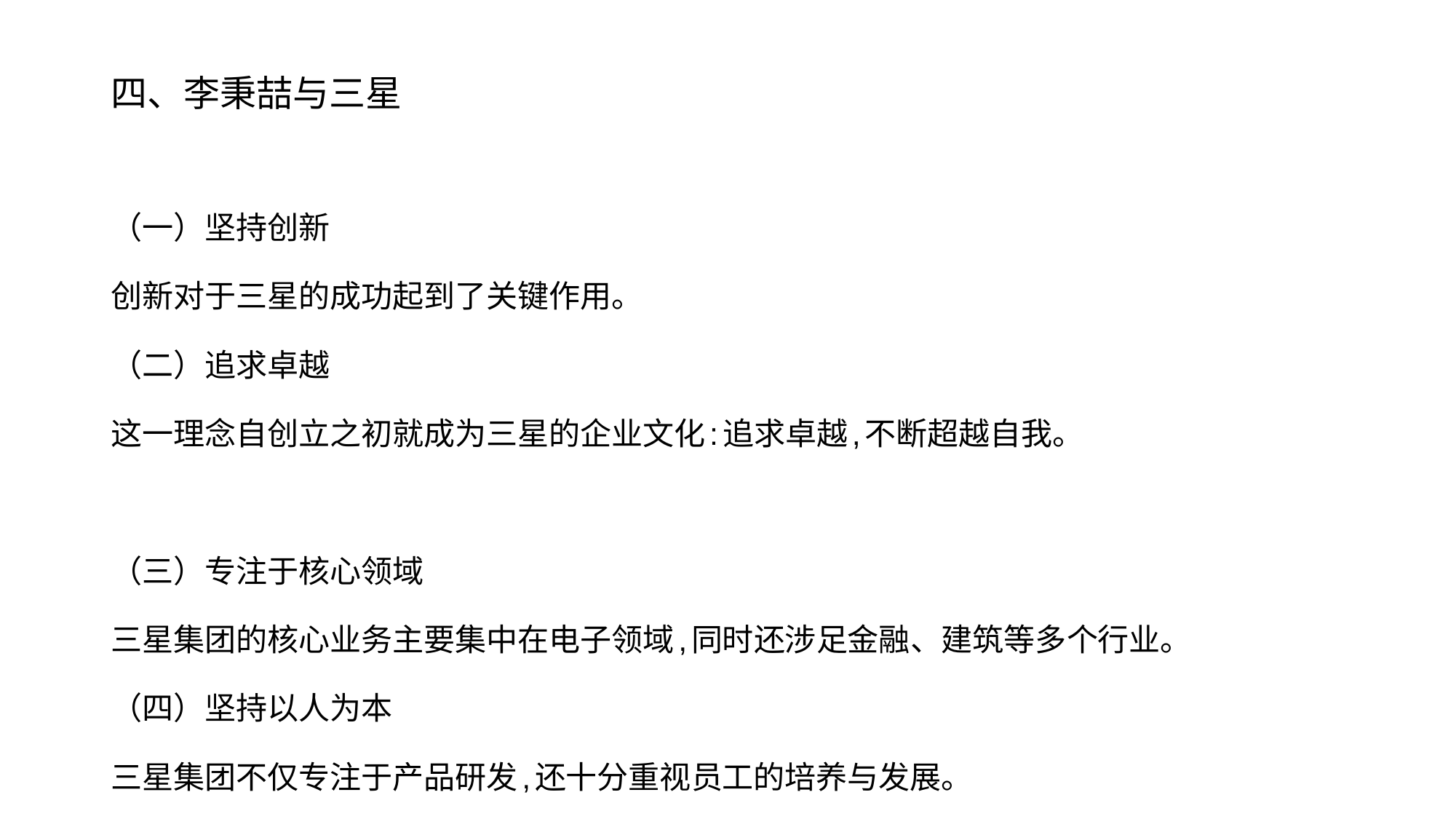

# 四、李秉喆与三星
（一）坚持创新
创新对于三星的成功起到了关键作用。
（二）追求卓越
这一理念自创立之初就成为三星的企业文化:追求卓越,不断超越自我。

（三）专注于核心领域
三星集团的核心业务主要集中在电子领域,同时还涉足金融、建筑等多个行业。
（四）坚持以人为本
三星集团不仅专注于产品研发,还十分重视员工的培养与发展。